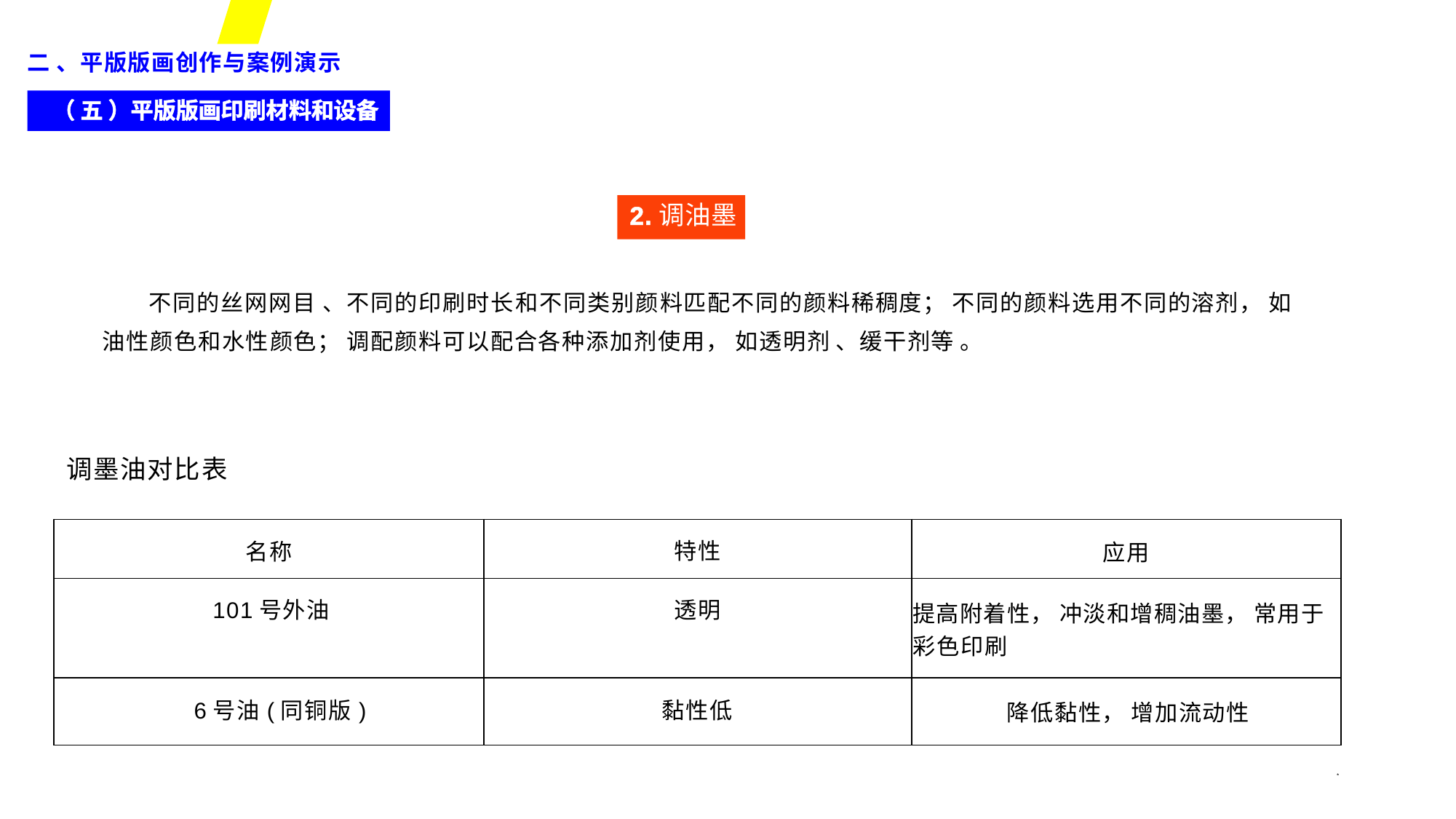

二 、平版版画创作与案例演示

（ 五 ）平版版画印刷材料和设备

2.调油墨

不同的丝网网目 、不同的印刷时长和不同类别颜料匹配不同的颜料稀稠度； 不同的颜料选用不同的溶剂， 如
油性颜色和水性颜色； 调配颜料可以配合各种添加剂使用， 如透明剂 、缓干剂等 。

调墨油对比表
| 名称 | 特性 | 应用 |
| --- | --- | --- |
| 101号外油 | 透明 | 提高附着性， 冲淡和增稠油墨， 常用于 彩色印刷 |
| 6号油(同铜版) | 黏性低 | 降低黏性， 增加流动性 |

*